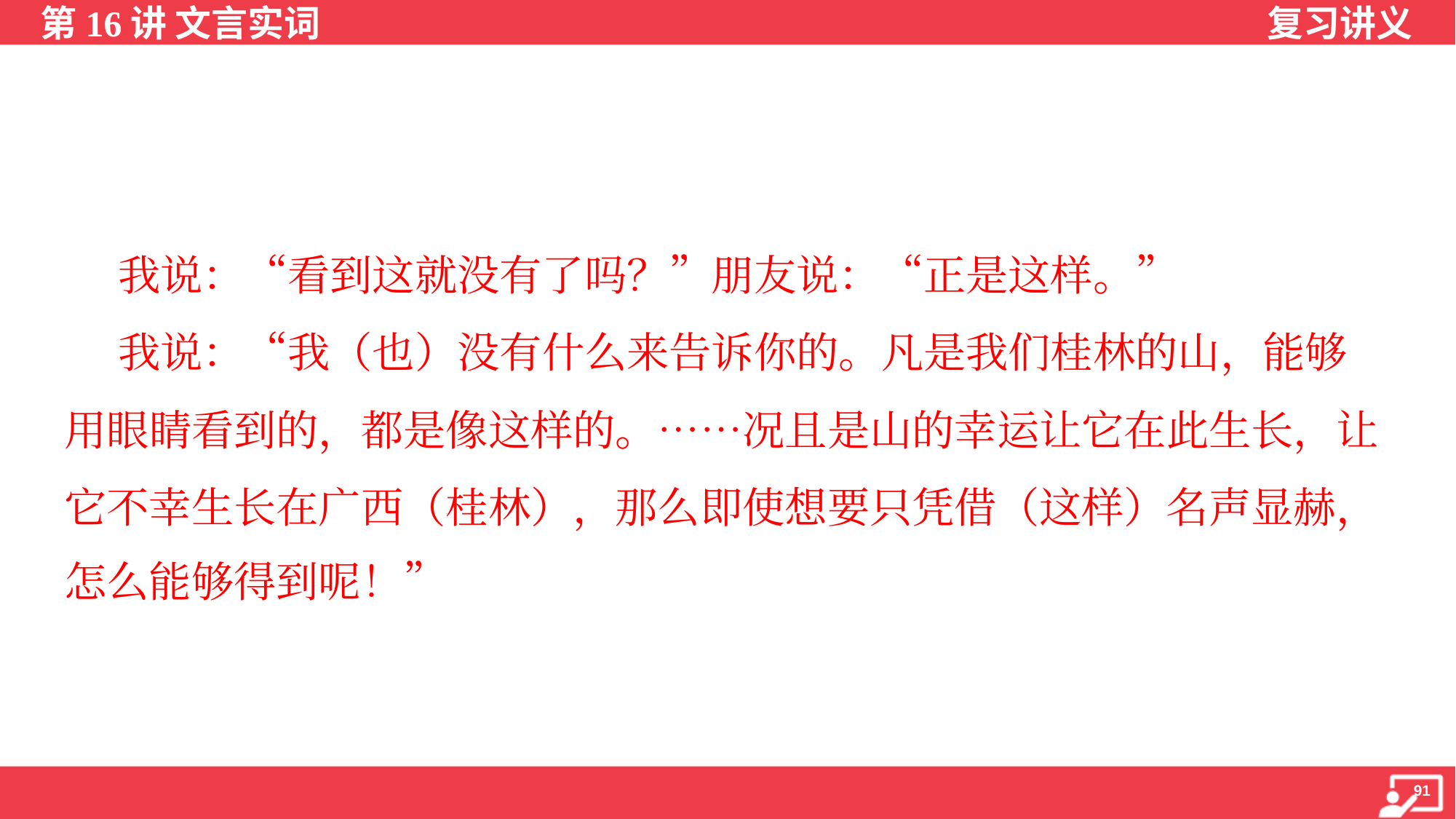

我说：“看到这就没有了吗？”朋友说：“正是这样。”
    我说：“我（也）没有什么来告诉你的。凡是我们桂林的山，能够
用眼睛看到的，都是像这样的。……况且是山的幸运让它在此生长，让
它不幸生长在广西（桂林），那么即使想要只凭借（这样）名声显赫，
怎么能够得到呢！”